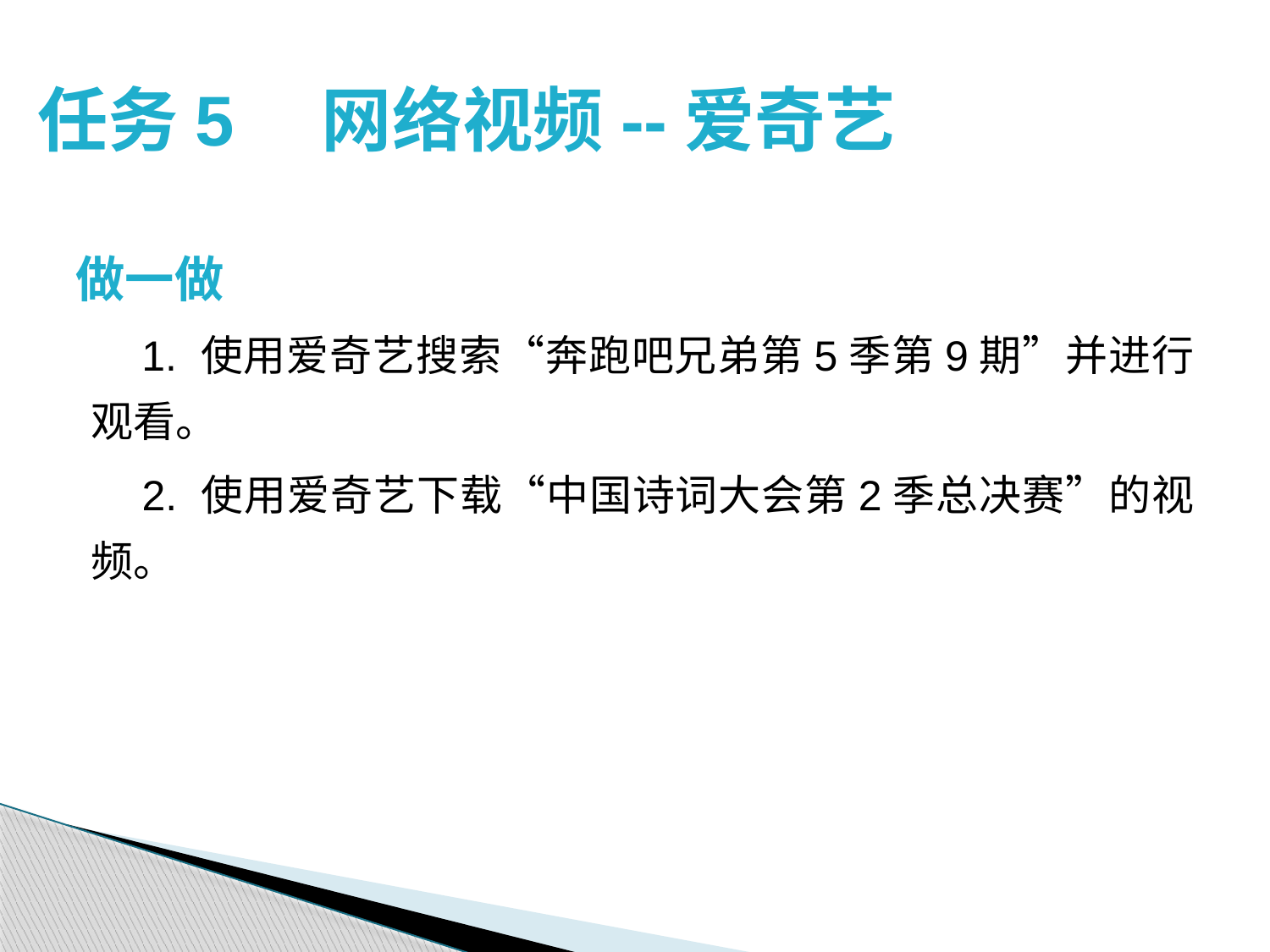

# 任务5　网络视频--爱奇艺
做一做
    1. 使用爱奇艺搜索“奔跑吧兄弟第5季第9期”并进行观看。
    2. 使用爱奇艺下载“中国诗词大会第2季总决赛”的视频。